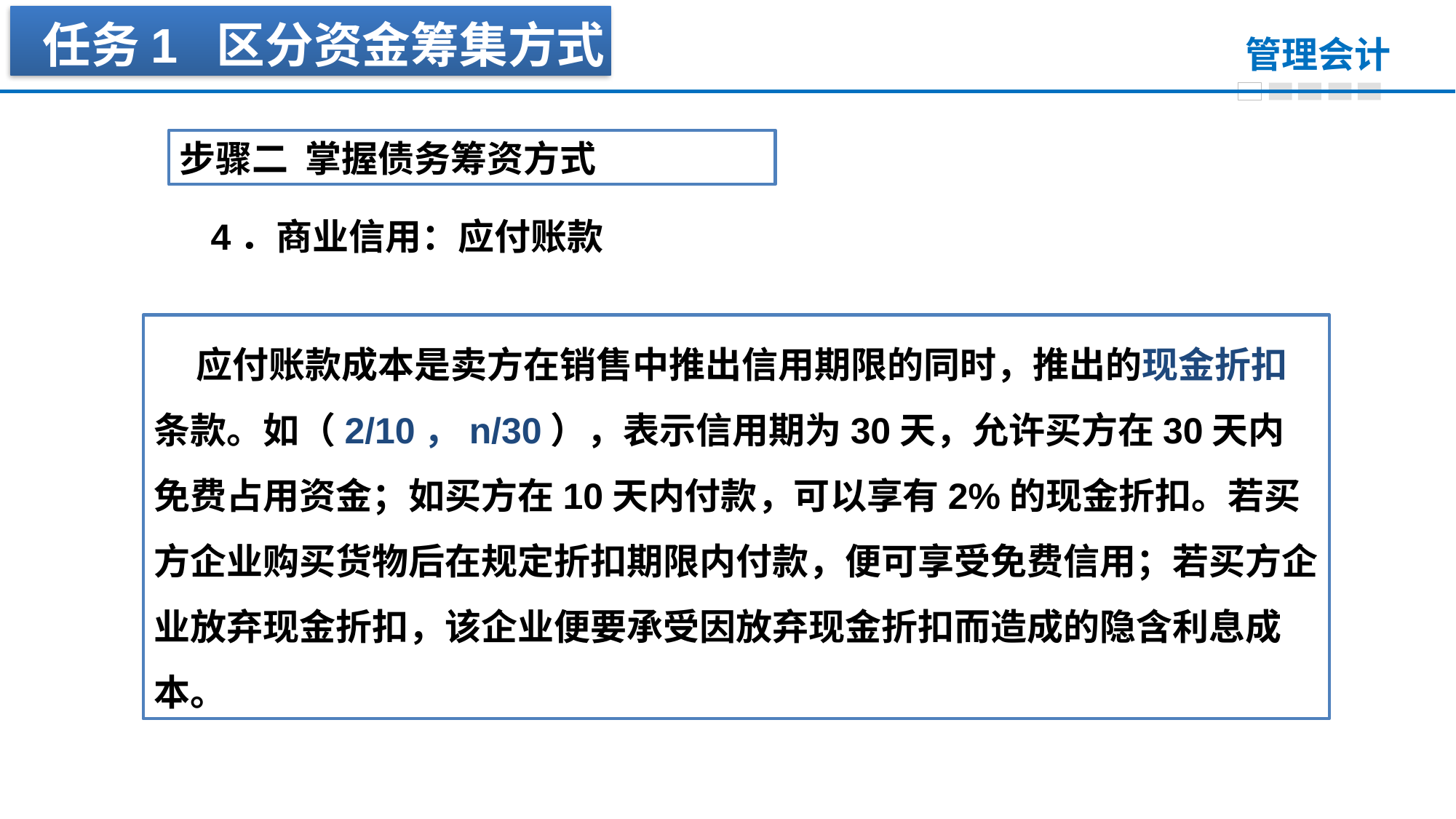

任务1  区分资金筹集方式
步骤二  掌握债务筹资方式
4．商业信用：应付账款
应付账款成本是卖方在销售中推出信用期限的同时，推出的现金折扣条款。如（2/10，n/30），表示信用期为30天，允许买方在30天内免费占用资金；如买方在10天内付款，可以享有2%的现金折扣。若买方企业购买货物后在规定折扣期限内付款，便可享受免费信用；若买方企业放弃现金折扣，该企业便要承受因放弃现金折扣而造成的隐含利息成本。